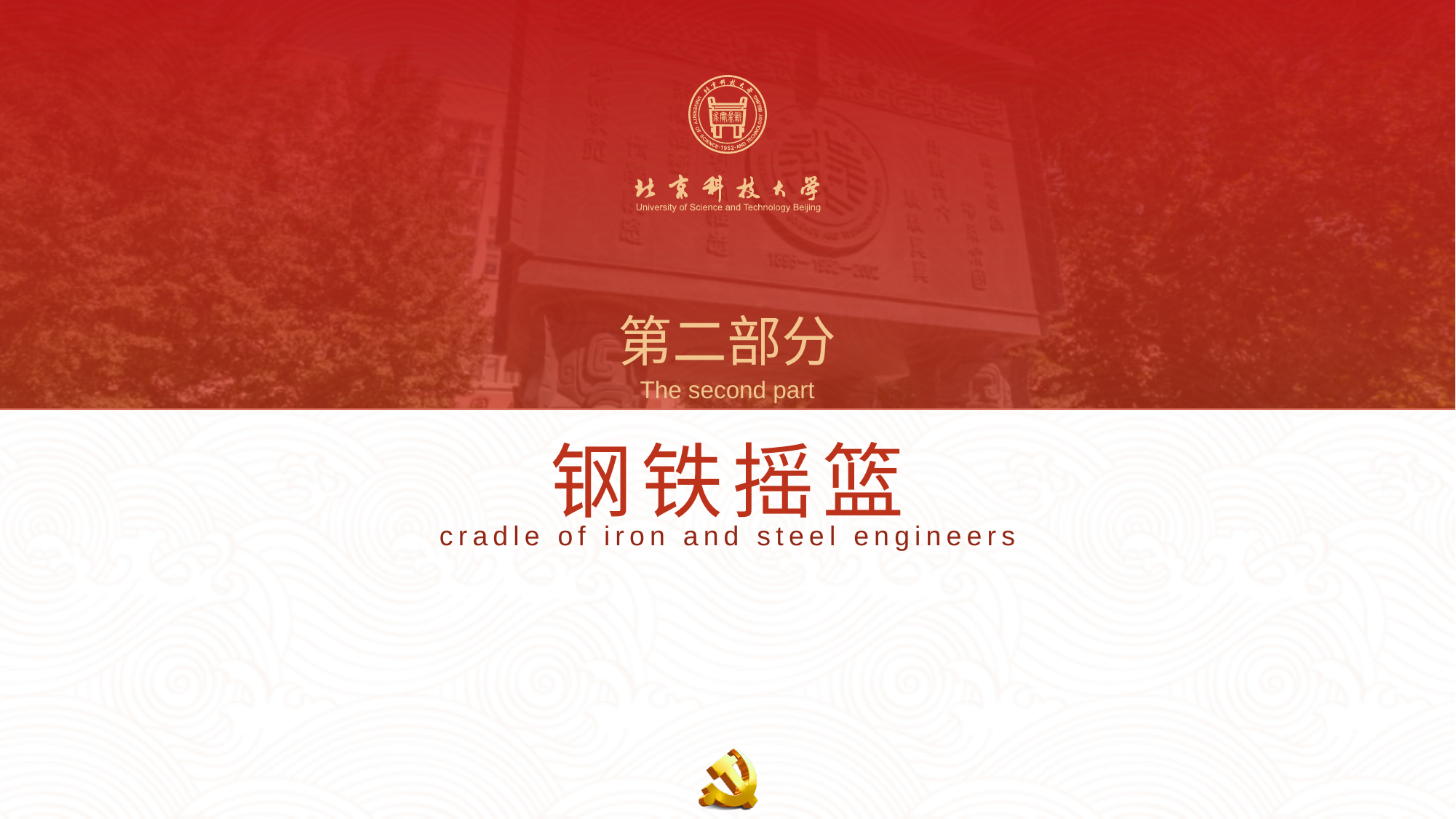

第二部分
The second part
钢铁摇篮
cradle of iron and steel engineers